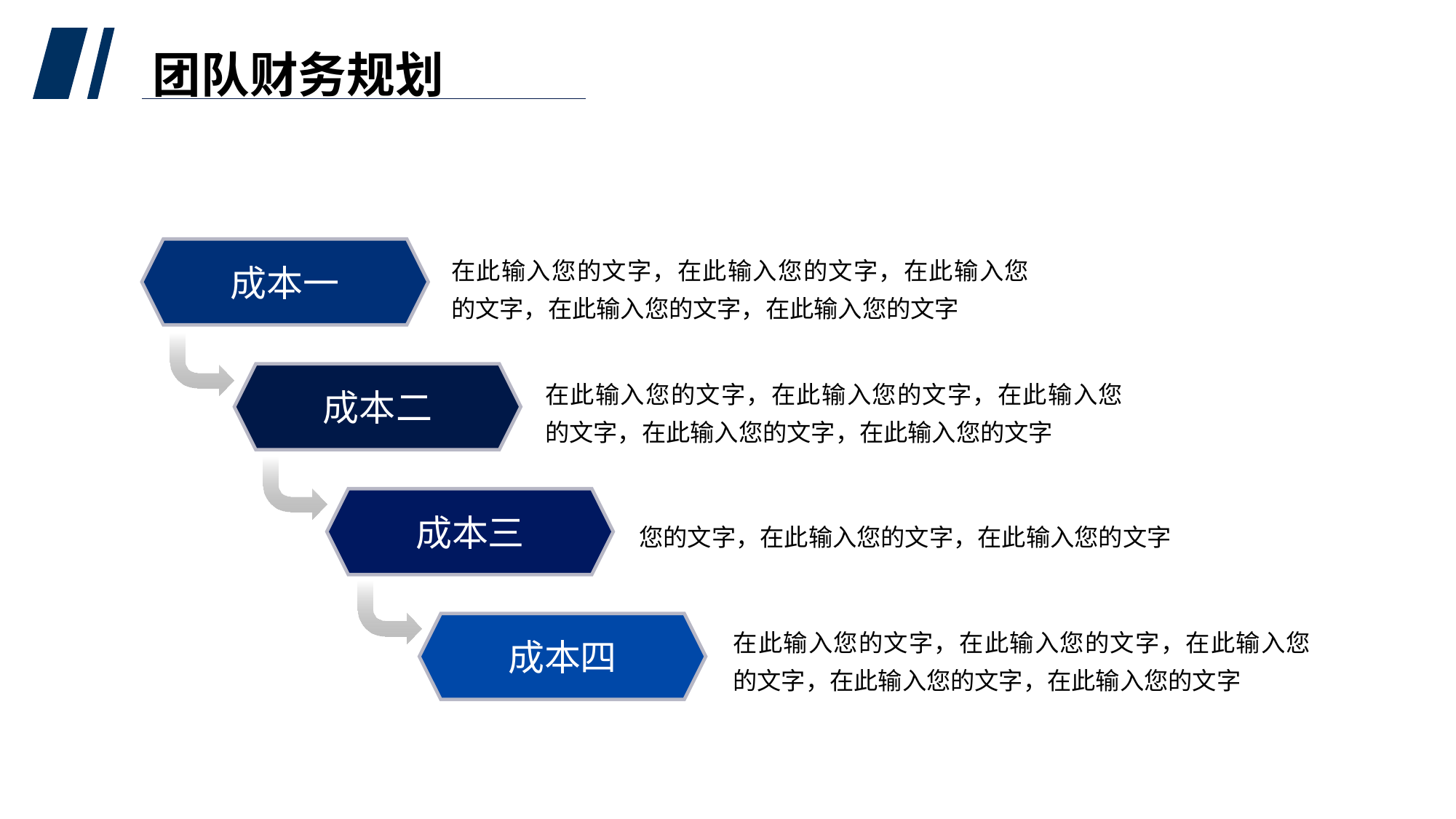

团队财务规划
成本一
在此输入您的文字，在此输入您的文字，在此输入您的文字，在此输入您的文字，在此输入您的文字

成本二
在此输入您的文字，在此输入您的文字，在此输入您的文字，在此输入您的文字，在此输入您的文字

成本三
您的文字，在此输入您的文字，在此输入您的文字

在此输入您的文字，在此输入您的文字，在此输入您的文字，在此输入您的文字，在此输入您的文字
成本四